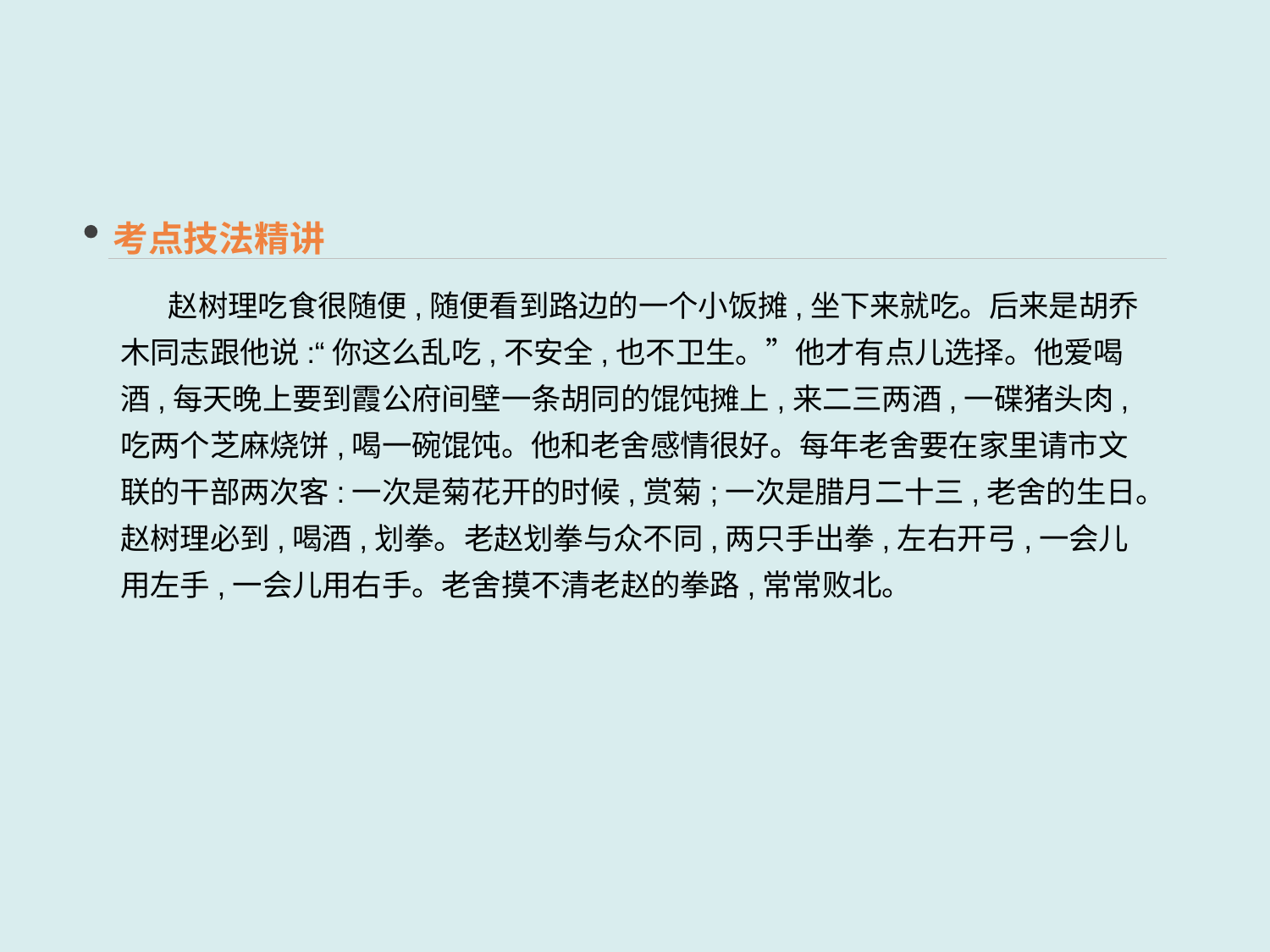

考点技法精讲

      赵树理吃食很随便,随便看到路边的一个小饭摊,坐下来就吃。后来是胡乔木同志跟他说:“你这么乱吃,不安全,也不卫生。”他才有点儿选择。他爱喝酒,每天晚上要到霞公府间壁一条胡同的馄饨摊上,来二三两酒,一碟猪头肉,吃两个芝麻烧饼,喝一碗馄饨。他和老舍感情很好。每年老舍要在家里请市文联的干部两次客:一次是菊花开的时候,赏菊;一次是腊月二十三,老舍的生日。赵树理必到,喝酒,划拳。老赵划拳与众不同,两只手出拳,左右开弓,一会儿用左手,一会儿用右手。老舍摸不清老赵的拳路,常常败北。